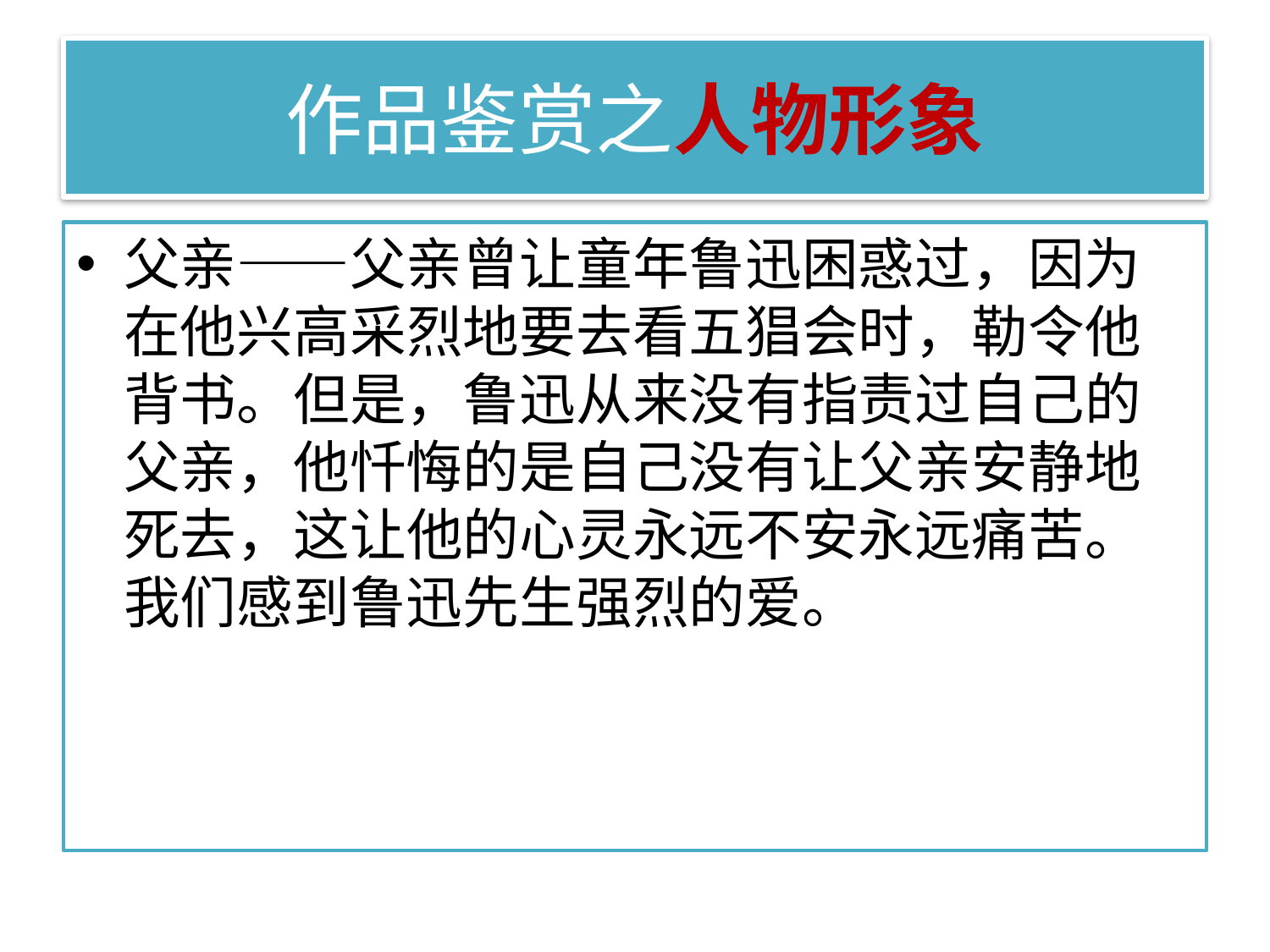

# 作品鉴赏之人物形象
父亲——父亲曾让童年鲁迅困惑过，因为在他兴高采烈地要去看五猖会时，勒令他背书。但是，鲁迅从来没有指责过自己的父亲，他忏悔的是自己没有让父亲安静地死去，这让他的心灵永远不安永远痛苦。我们感到鲁迅先生强烈的爱。